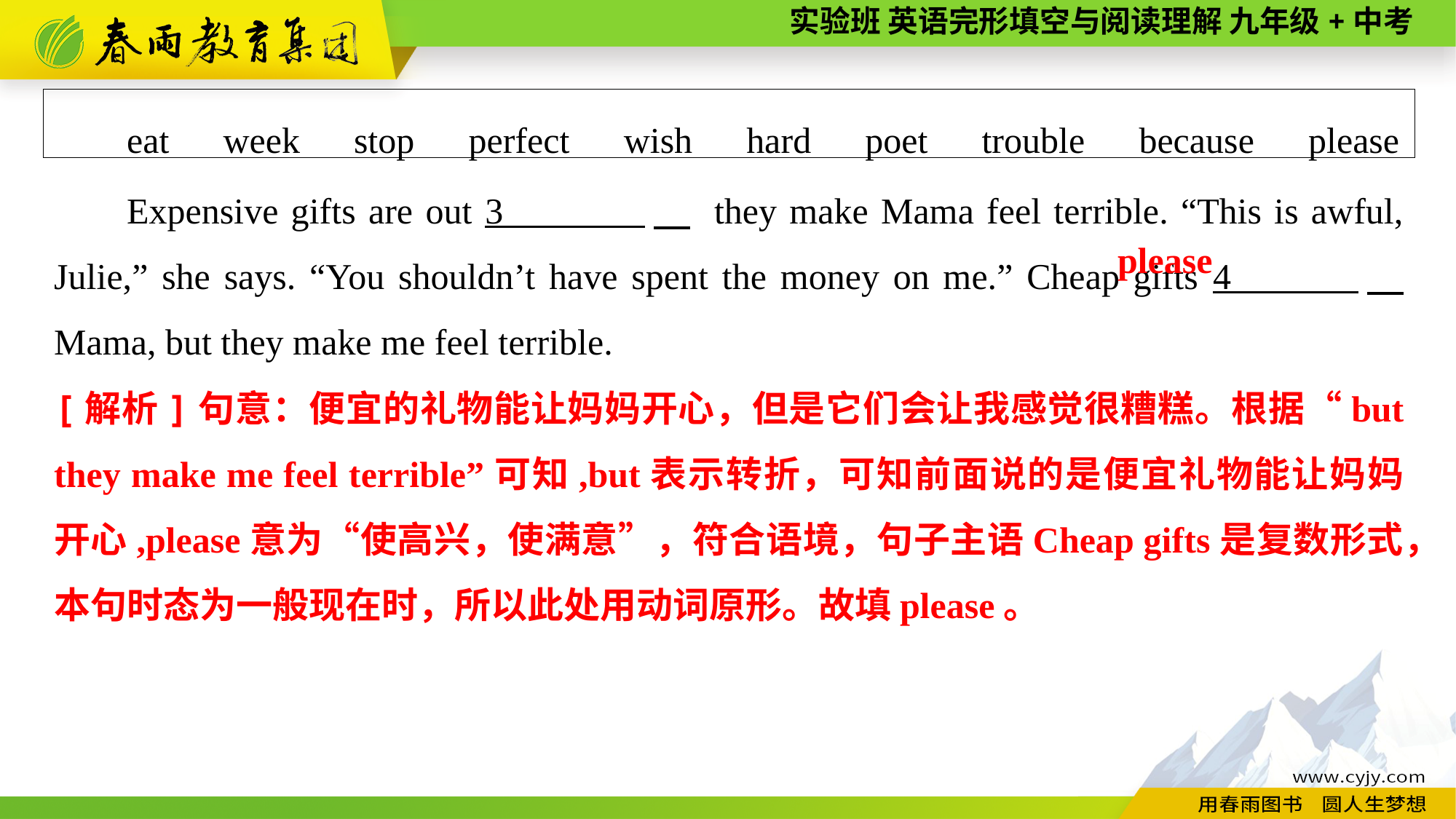

eat　week　stop　perfect　wish　hard　poet　trouble　because　please
Expensive gifts are out 3           　 they make Mama feel terrible. “This is awful, Julie,” she says. “You shouldn’t have spent the money on me.” Cheap gifts 4         　 Mama, but they make me feel terrible.
please
[解析]句意：便宜的礼物能让妈妈开心，但是它们会让我感觉很糟糕。根据“but they make me feel terrible”可知,but表示转折，可知前面说的是便宜礼物能让妈妈开心,please意为“使高兴，使满意”，符合语境，句子主语Cheap gifts是复数形式，本句时态为一般现在时，所以此处用动词原形。故填please。